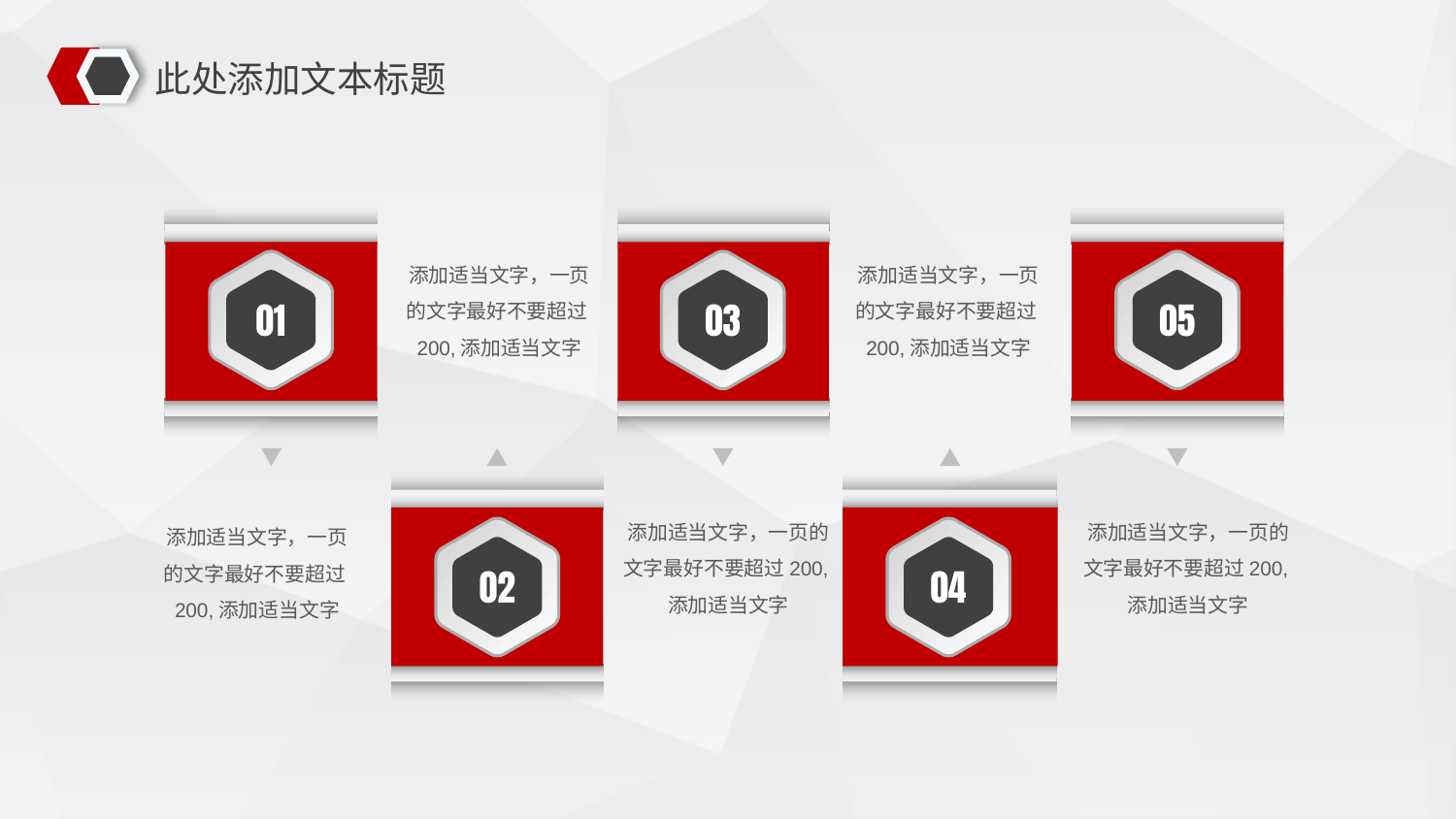

此处添加文本标题

添加适当文字，一页的文字最好不要超过200,添加适当文字
添加适当文字，一页的文字最好不要超过200,添加适当文字

01

03

05

添加适当文字，一页的文字最好不要超过200,添加适当文字
添加适当文字，一页的文字最好不要超过200,添加适当文字
添加适当文字，一页的文字最好不要超过200,添加适当文字

02

04